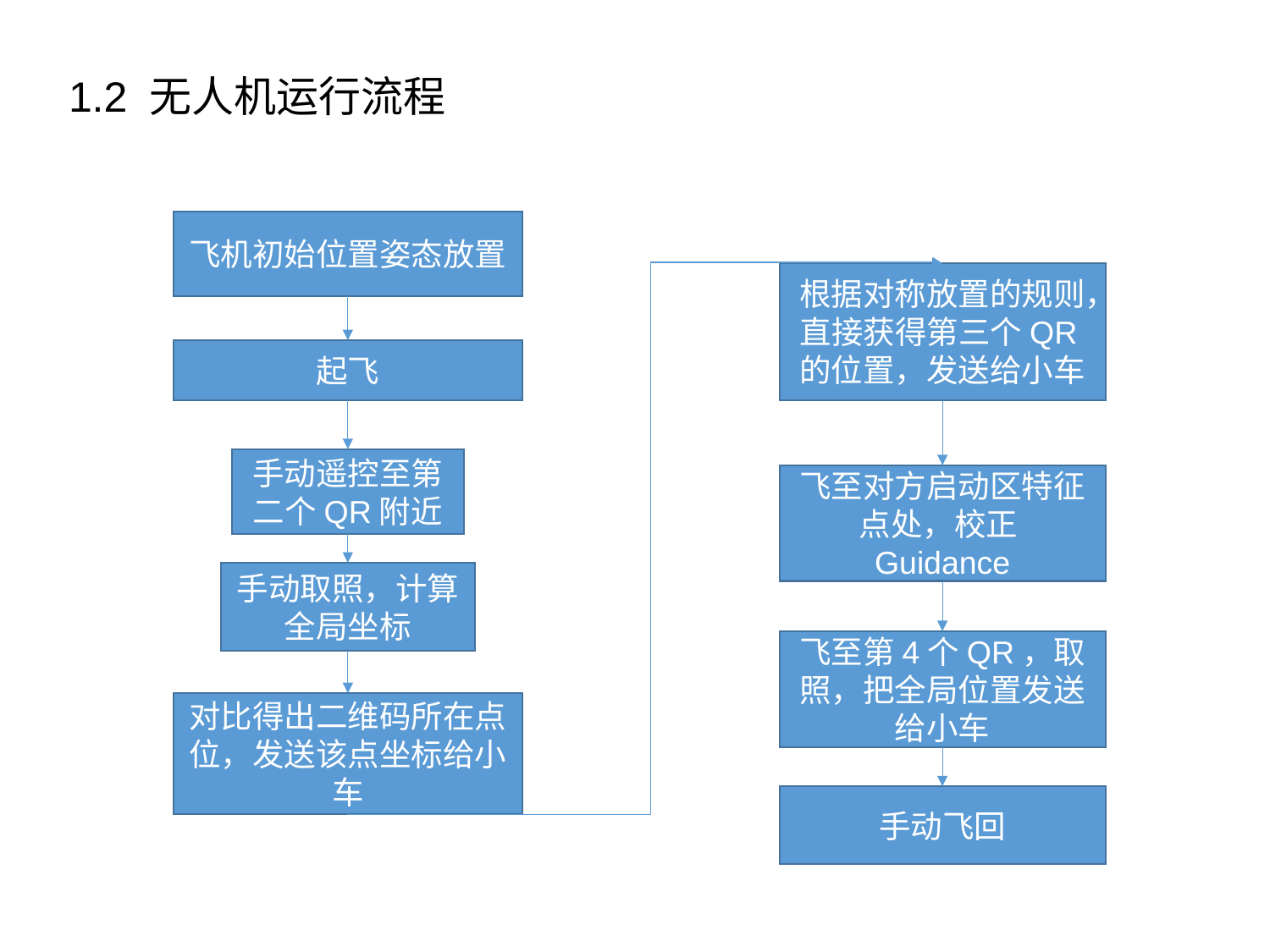

1.2 无人机运行流程

飞机初始位置姿态放置
根据对称放置的规则，直接获得第三个QR的位置，发送给小车
起飞
手动遥控至第二个QR附近
飞至对方启动区特征点处，校正Guidance
手动取照，计算全局坐标
飞至第4个QR，取照，把全局位置发送给小车
对比得出二维码所在点位，发送该点坐标给小车
手动飞回